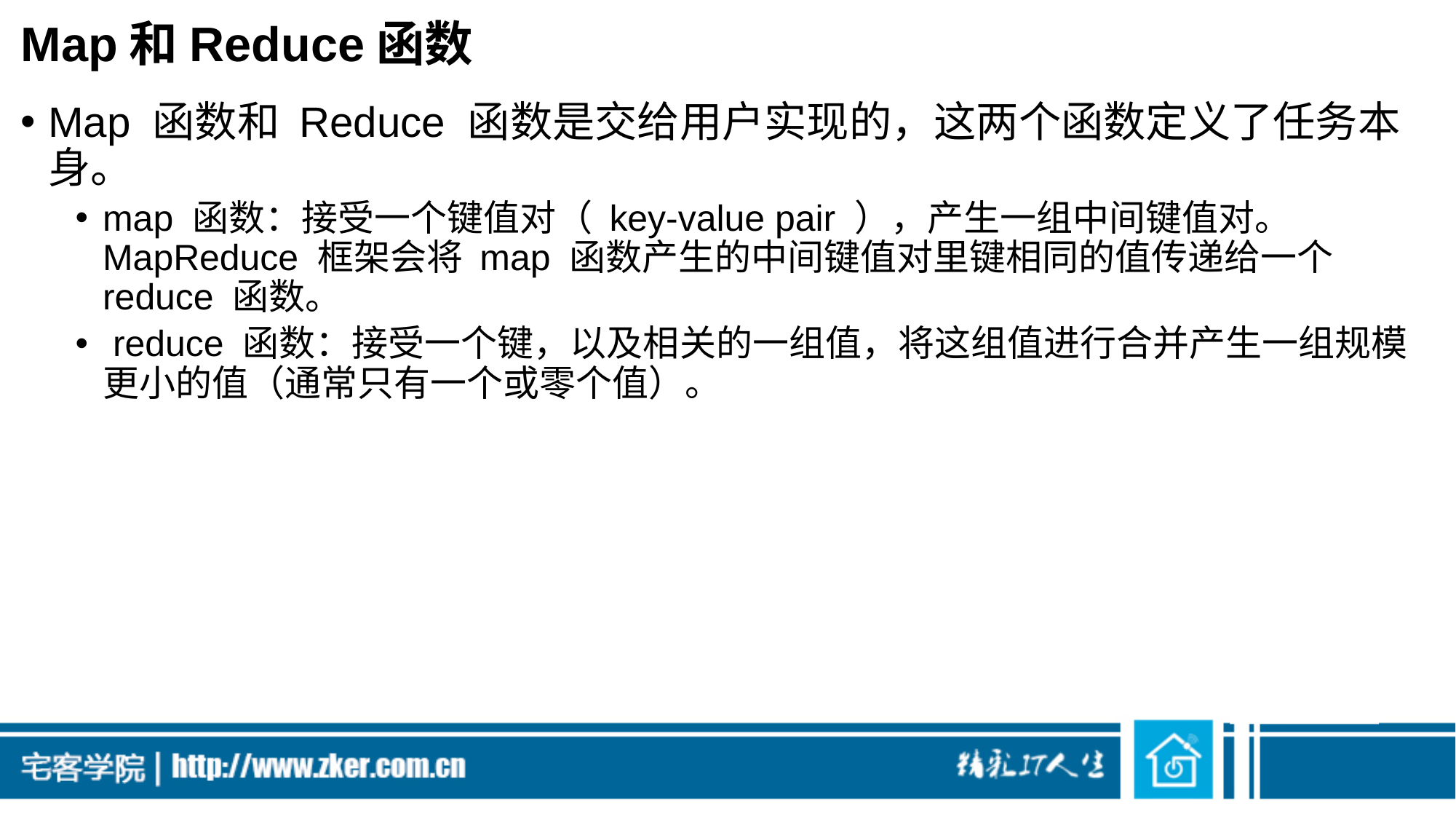

# Map和Reduce函数
Map 函数和 Reduce 函数是交给用户实现的，这两个函数定义了任务本身。
map 函数：接受一个键值对（ key-value pair ），产生一组中间键值对。 MapReduce 框架会将 map 函数产生的中间键值对里键相同的值传递给一个 reduce 函数。
 reduce 函数：接受一个键，以及相关的一组值，将这组值进行合并产生一组规模 更小的值（通常只有一个或零个值）。